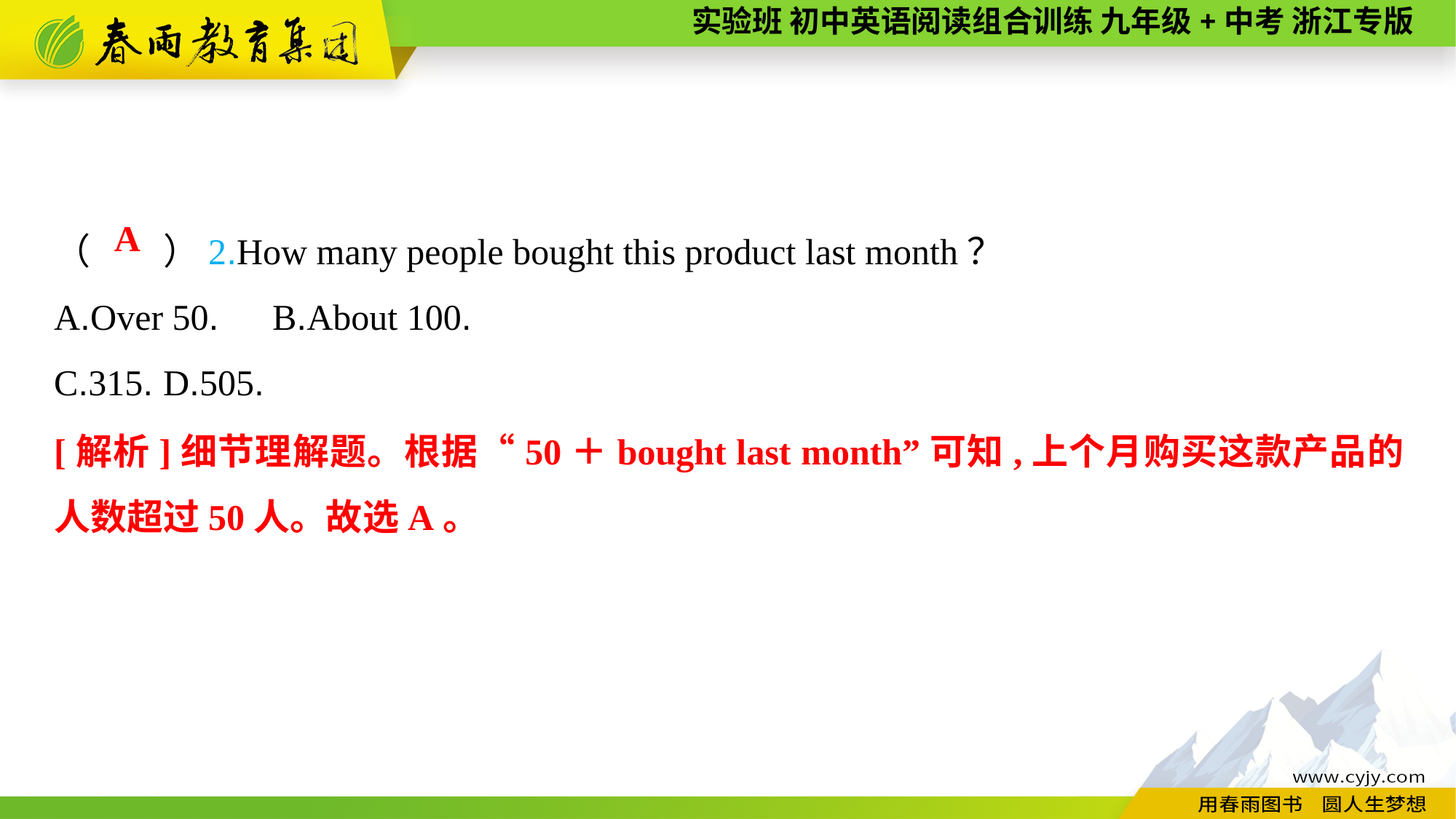

（　　）2.How many people bought this product last month？
A.Over 50.	B.About 100.
C.315.	D.505.
A
[解析]细节理解题。根据“50＋bought last month”可知,上个月购买这款产品的人数超过50人。故选A。